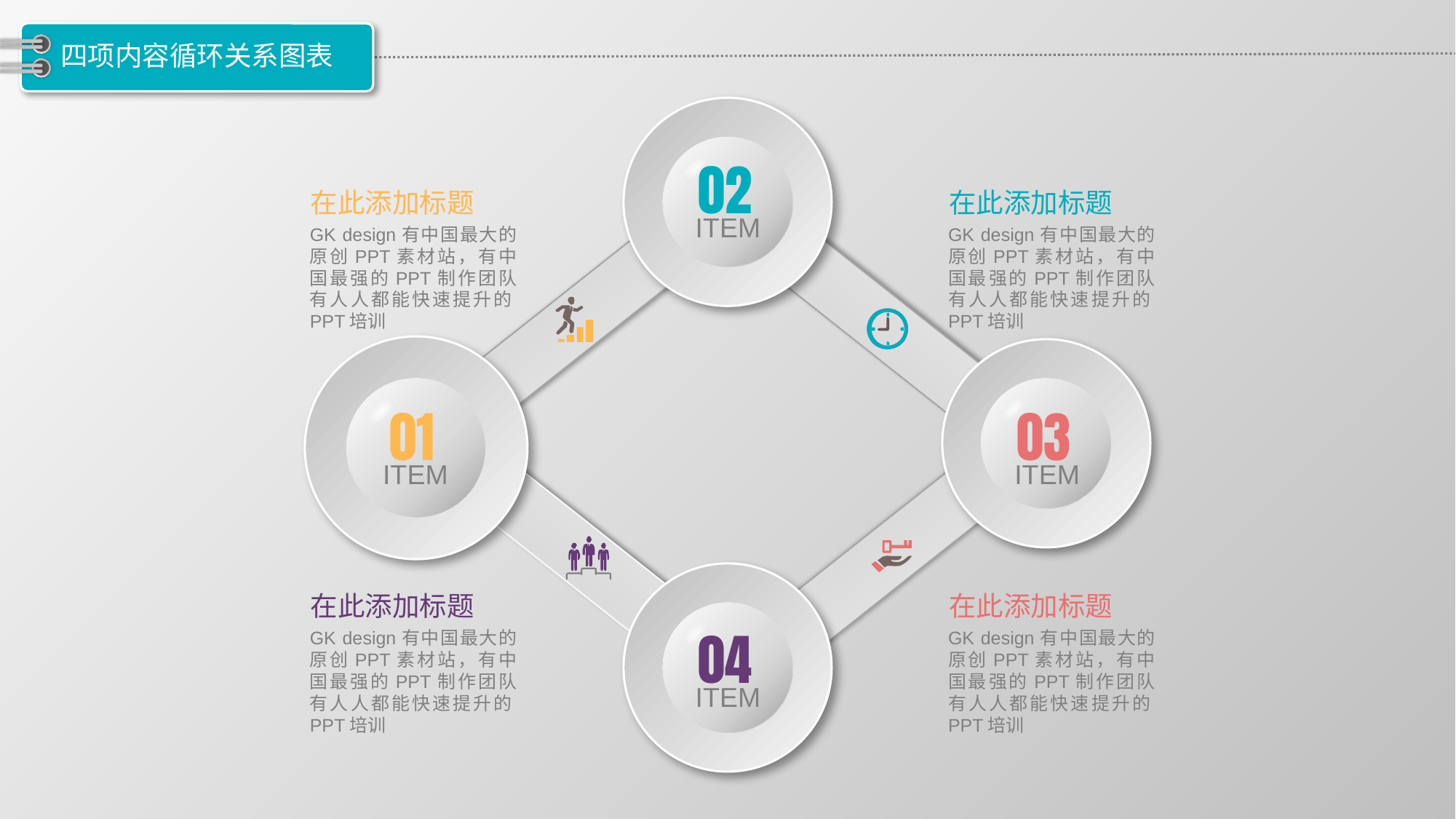

# 四项内容循环关系图表

02
ITEM
在此添加标题
在此添加标题
GK design有中国最大的原创PPT素材站，有中国最强的PPT制作团队有人人都能快速提升的PPT培训
GK design有中国最大的原创PPT素材站，有中国最强的PPT制作团队有人人都能快速提升的PPT培训

01
ITEM
03
ITEM

在此添加标题
在此添加标题

GK design有中国最大的原创PPT素材站，有中国最强的PPT制作团队有人人都能快速提升的PPT培训
GK design有中国最大的原创PPT素材站，有中国最强的PPT制作团队有人人都能快速提升的PPT培训
04
ITEM